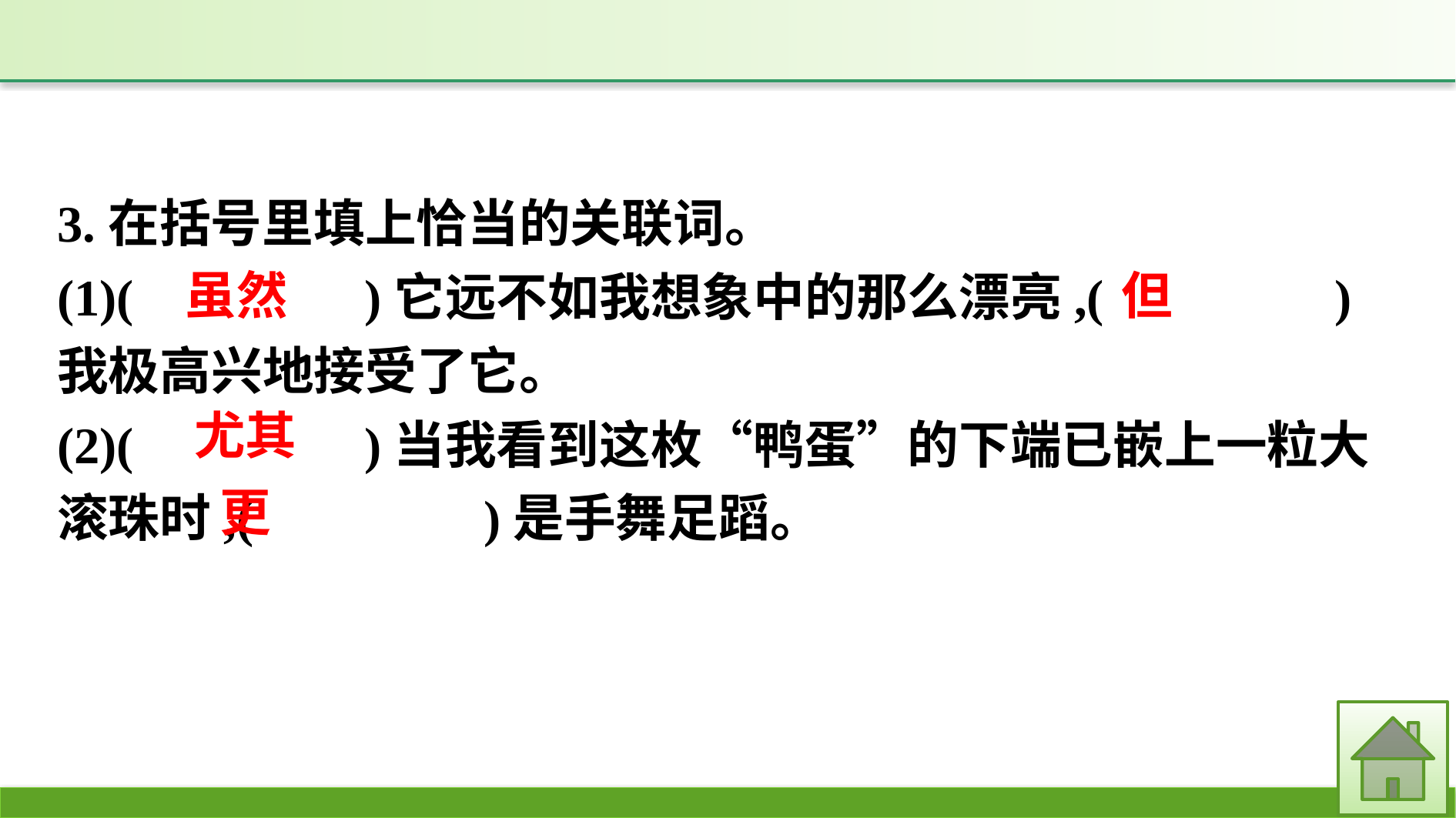

3.在括号里填上恰当的关联词。
(1)(　　　　)它远不如我想象中的那么漂亮,(　　　　)我极高兴地接受了它。
(2)(　　　　)当我看到这枚“鸭蛋”的下端已嵌上一粒大滚珠时,(　　　　)是手舞足蹈。
但
虽然
尤其
更